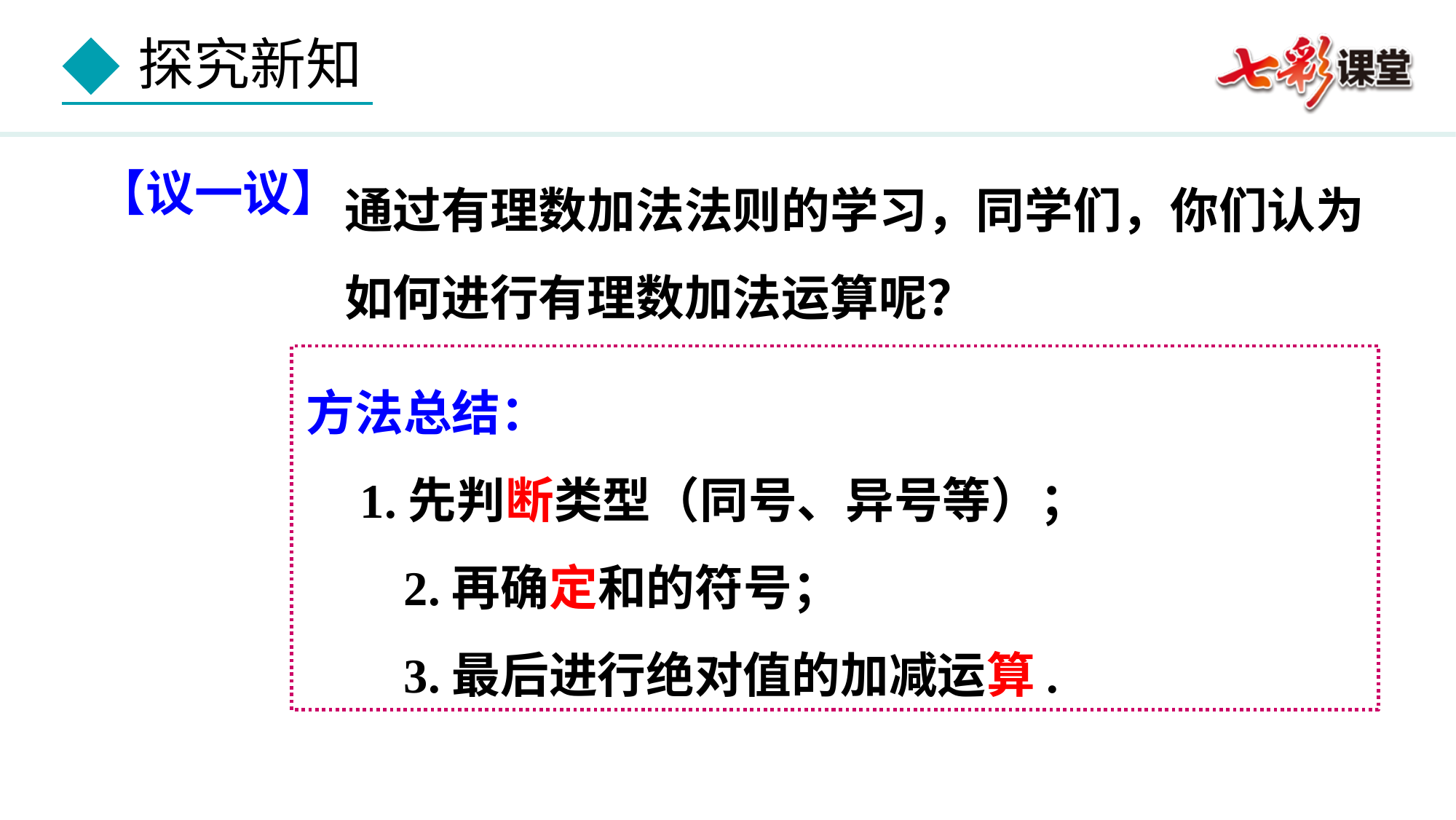

通过有理数加法法则的学习，同学们，你们认为如何进行有理数加法运算呢？
【议一议】
方法总结：
    1.先判断类型（同号、异号等）；
        2.再确定和的符号；
        3.最后进行绝对值的加减运算.